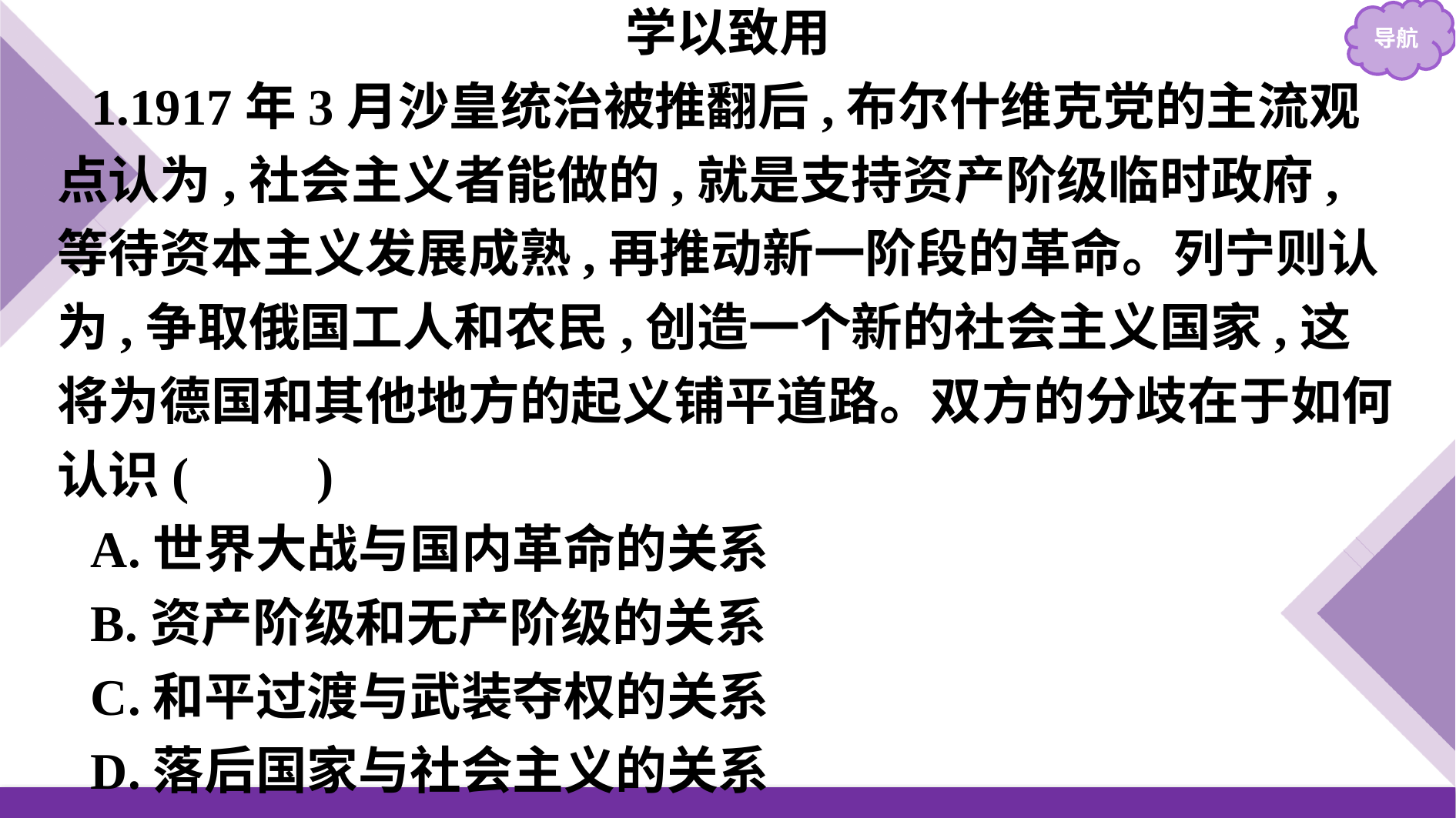

学以致用
1.1917年3月沙皇统治被推翻后,布尔什维克党的主流观点认为,社会主义者能做的,就是支持资产阶级临时政府,等待资本主义发展成熟,再推动新一阶段的革命。列宁则认为,争取俄国工人和农民,创造一个新的社会主义国家,这将为德国和其他地方的起义铺平道路。双方的分歧在于如何认识(　　)
A.世界大战与国内革命的关系
B.资产阶级和无产阶级的关系
C.和平过渡与武装夺权的关系
D.落后国家与社会主义的关系
答案:D